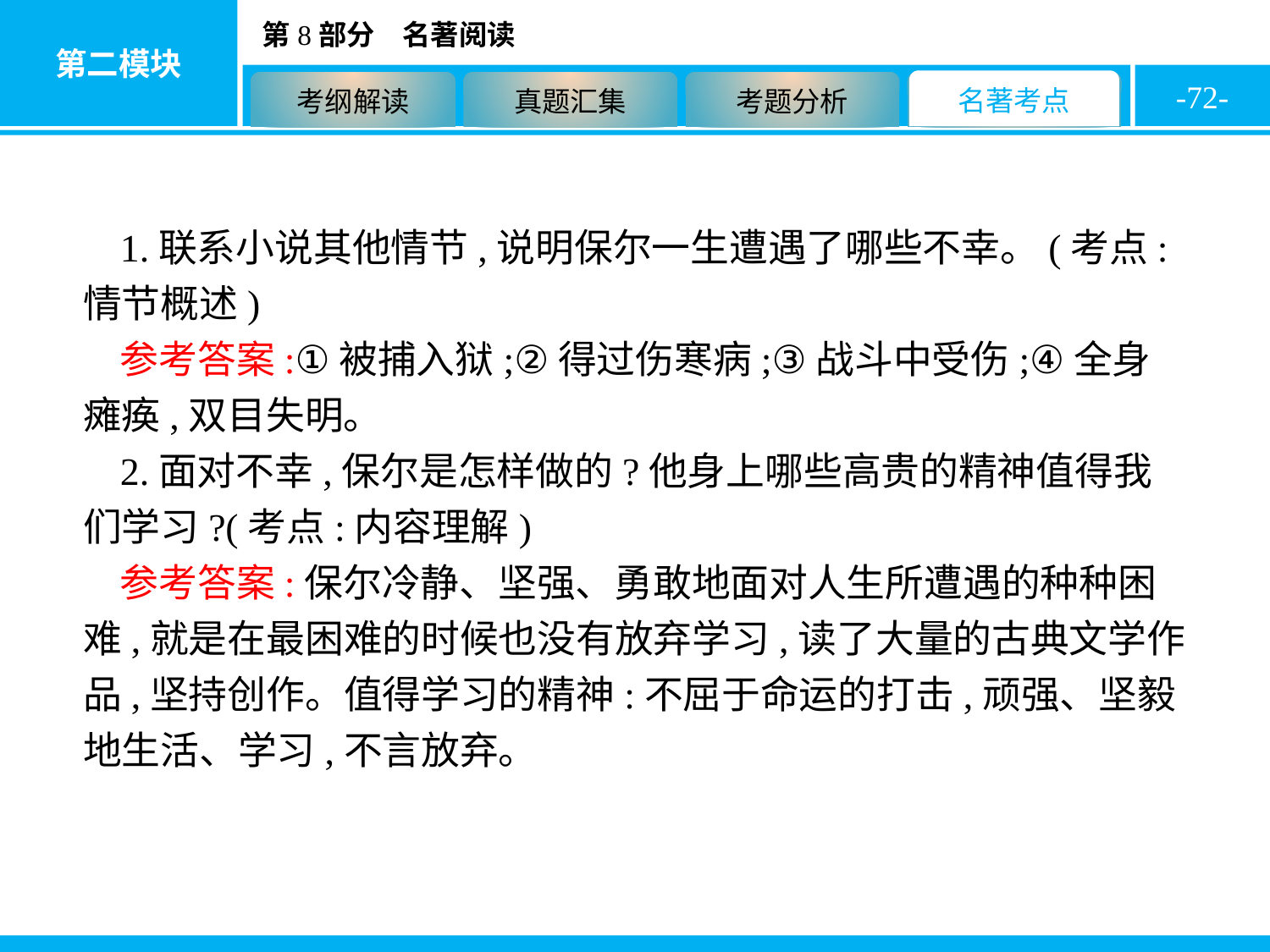

-72-
1.联系小说其他情节,说明保尔一生遭遇了哪些不幸。(考点:情节概述)
参考答案:①被捕入狱;②得过伤寒病;③战斗中受伤;④全身瘫痪,双目失明。
2.面对不幸,保尔是怎样做的?他身上哪些高贵的精神值得我们学习?(考点:内容理解)
参考答案:保尔冷静、坚强、勇敢地面对人生所遭遇的种种困难,就是在最困难的时候也没有放弃学习,读了大量的古典文学作品,坚持创作。值得学习的精神:不屈于命运的打击,顽强、坚毅地生活、学习,不言放弃。